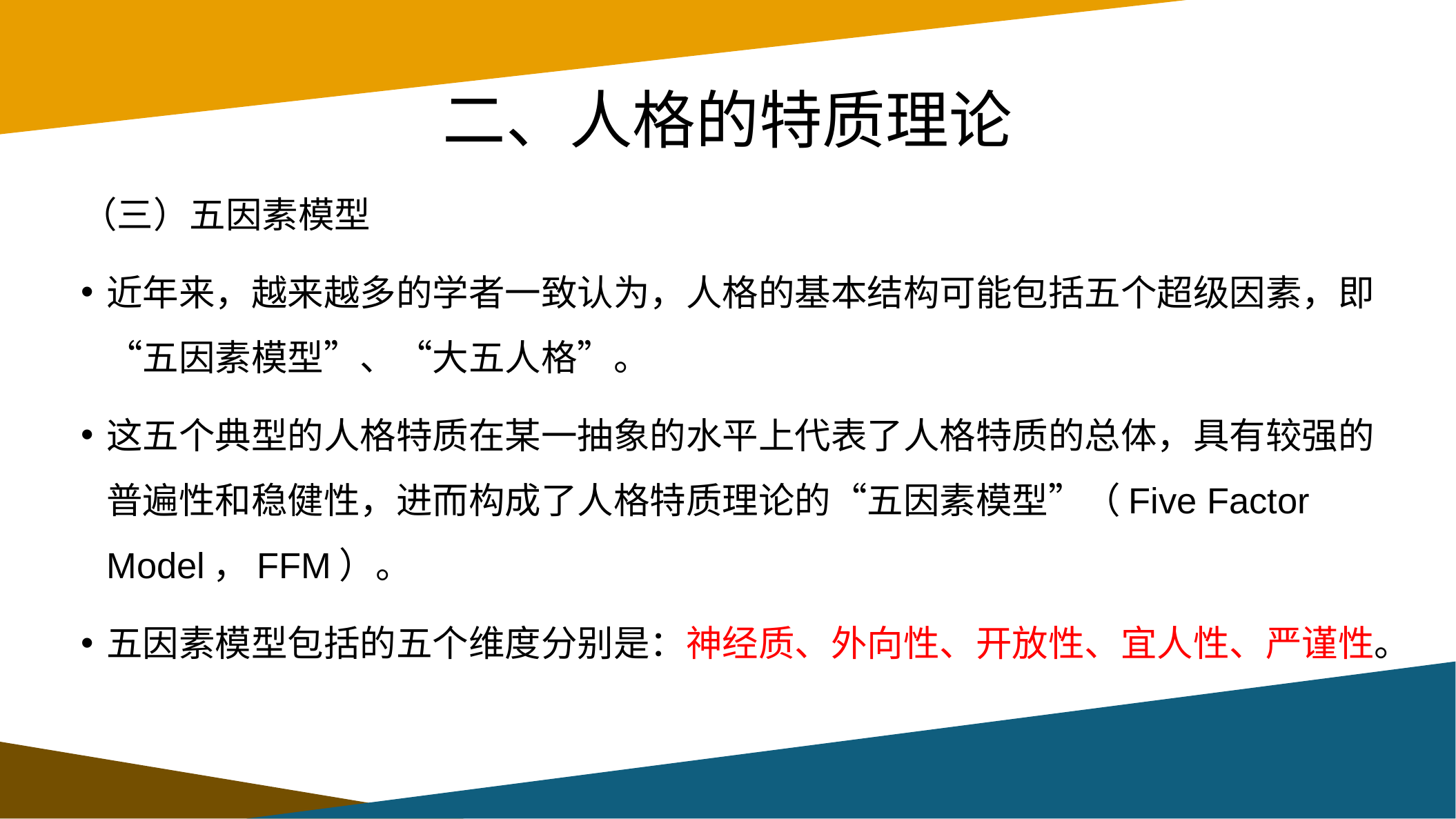

# 二、人格的特质理论
（三）五因素模型
近年来，越来越多的学者一致认为，人格的基本结构可能包括五个超级因素，即“五因素模型”、“大五人格”。
这五个典型的人格特质在某一抽象的水平上代表了人格特质的总体，具有较强的普遍性和稳健性，进而构成了人格特质理论的“五因素模型”（Five Factor Model，FFM）。
五因素模型包括的五个维度分别是：神经质、外向性、开放性、宜人性、严谨性。